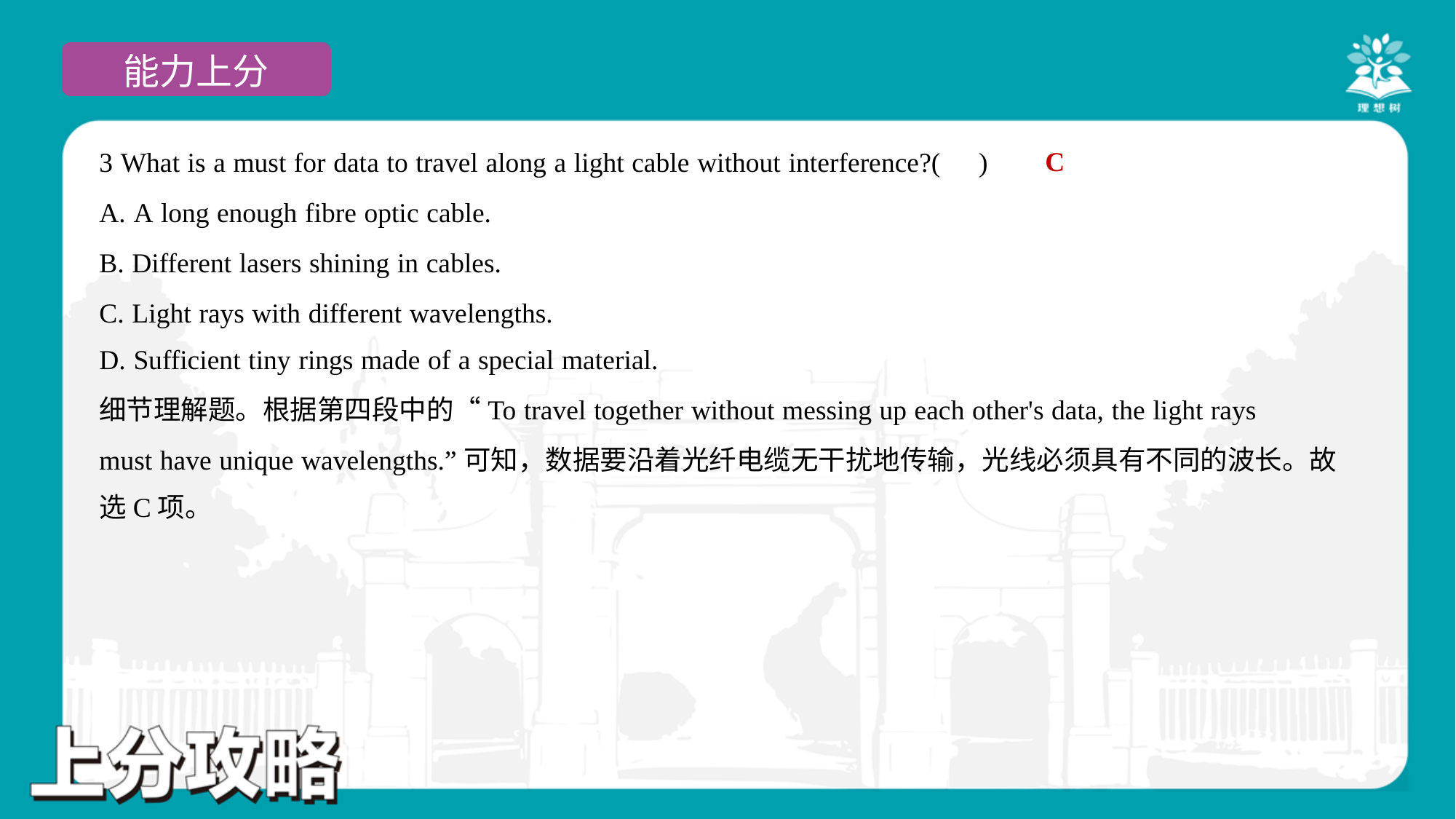

C
3 What is a must for data to travel along a light cable without interference?(     )
A. A long enough fibre optic cable.
B. Different lasers shining in cables.
C. Light rays with different wavelengths.
D. Sufficient tiny rings made of a special material.
细节理解题。根据第四段中的“To travel together without messing up each other's data, the light rays
must have unique wavelengths.”可知，数据要沿着光纤电缆无干扰地传输，光线必须具有不同的波长。故
选C项。